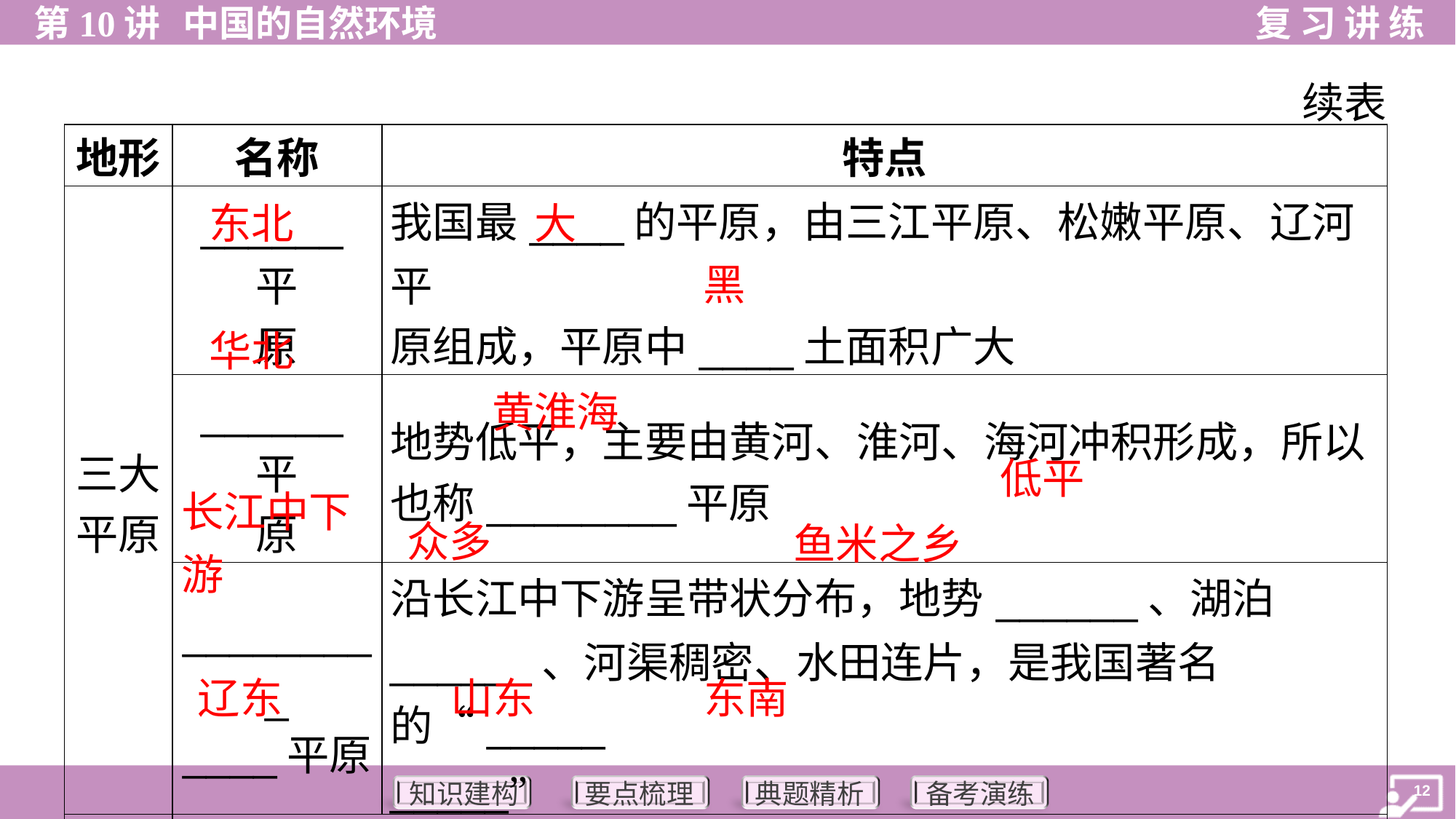

续表
| 地形 | 名称 | 特点 |
| --- | --- | --- |
| 三大 平原 | \_\_\_\_\_\_平 原 | 我国最\_\_\_\_的平原，由三江平原、松嫩平原、辽河平 原组成，平原中\_\_\_\_土面积广大 |
|  | \_\_\_\_\_\_平 原 | 地势低平，主要由黄河、淮河、海河冲积形成，所以 也称\_\_\_\_\_\_\_\_平原 |
|  | \_\_\_\_\_\_\_\_\_ \_\_\_\_平原 | 沿长江中下游呈带状分布，地势\_\_\_\_\_\_、湖泊 \_\_\_\_\_\_、河渠稠密、水田连片，是我国著名的“\_\_\_\_\_ \_\_\_\_\_” |
| 三大 丘陵 | \_\_\_\_\_\_丘陵、\_\_\_\_\_\_丘陵、\_\_\_\_\_\_丘陵，高低起伏，崎岖不平 |  |
东北
大
黑
华北
黄淮海
低平
长江中下游
                                          鱼米之乡
众多
辽东
山东
东南